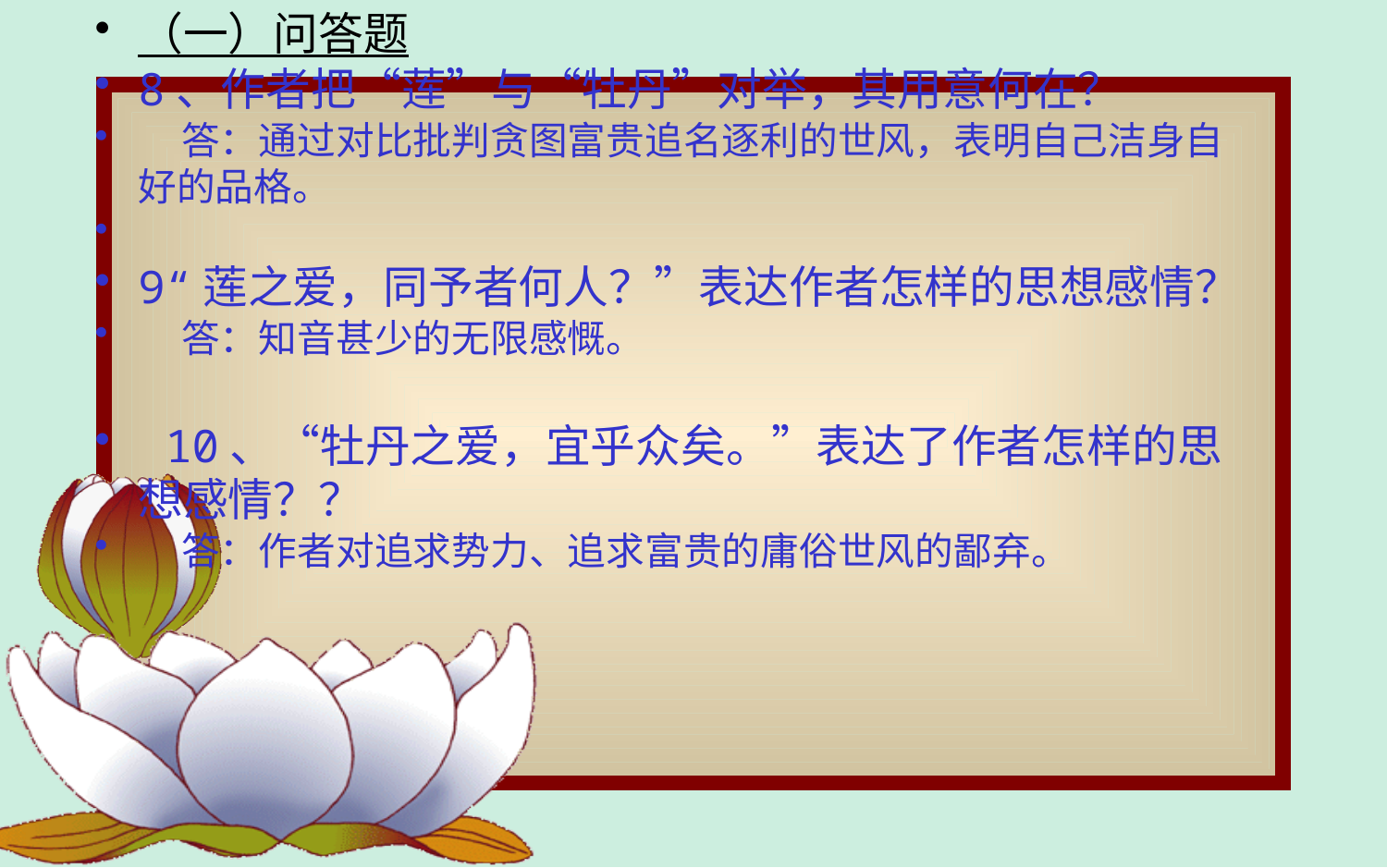

（一）问答题
8、作者把“莲”与“牡丹”对举，其用意何在？
    答：通过对比批判贪图富贵追名逐利的世风，表明自己洁身自好的品格。

9“莲之爱，同予者何人？”表达作者怎样的思想感情？
    答：知音甚少的无限感慨。

 10、“牡丹之爱，宜乎众矣。”表达了作者怎样的思想感情？？
    答：作者对追求势力、追求富贵的庸俗世风的鄙弃。
#